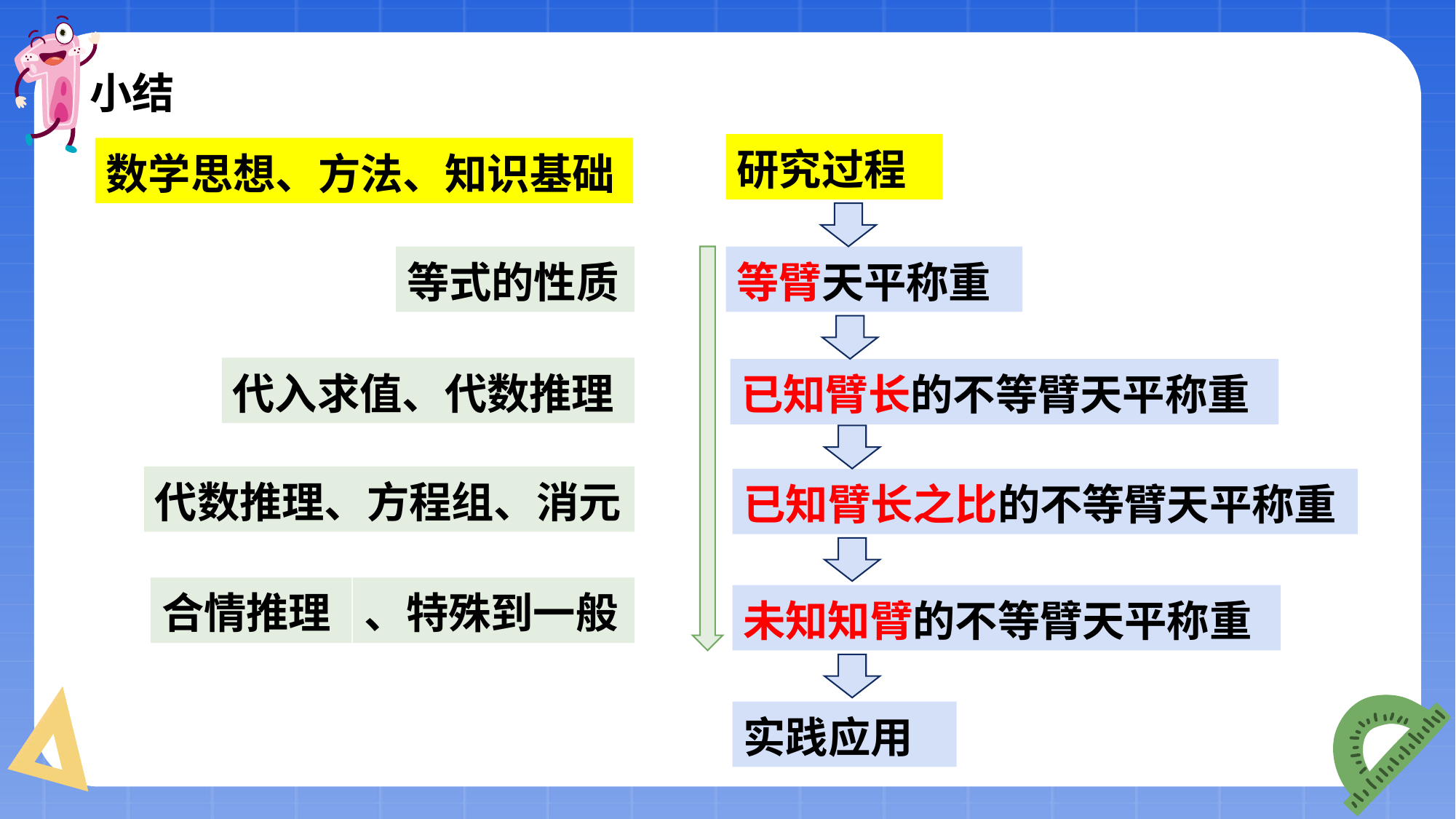

# 小结
研究过程
数学思想、方法、知识基础

等臂天平称重
等式的性质

已知臂长的不等臂天平称重
代入求值、代数推理

已知臂长之比的不等臂天平称重
代数推理、方程组、消元

未知知臂的不等臂天平称重
、特殊到一般
合情推理

实践应用